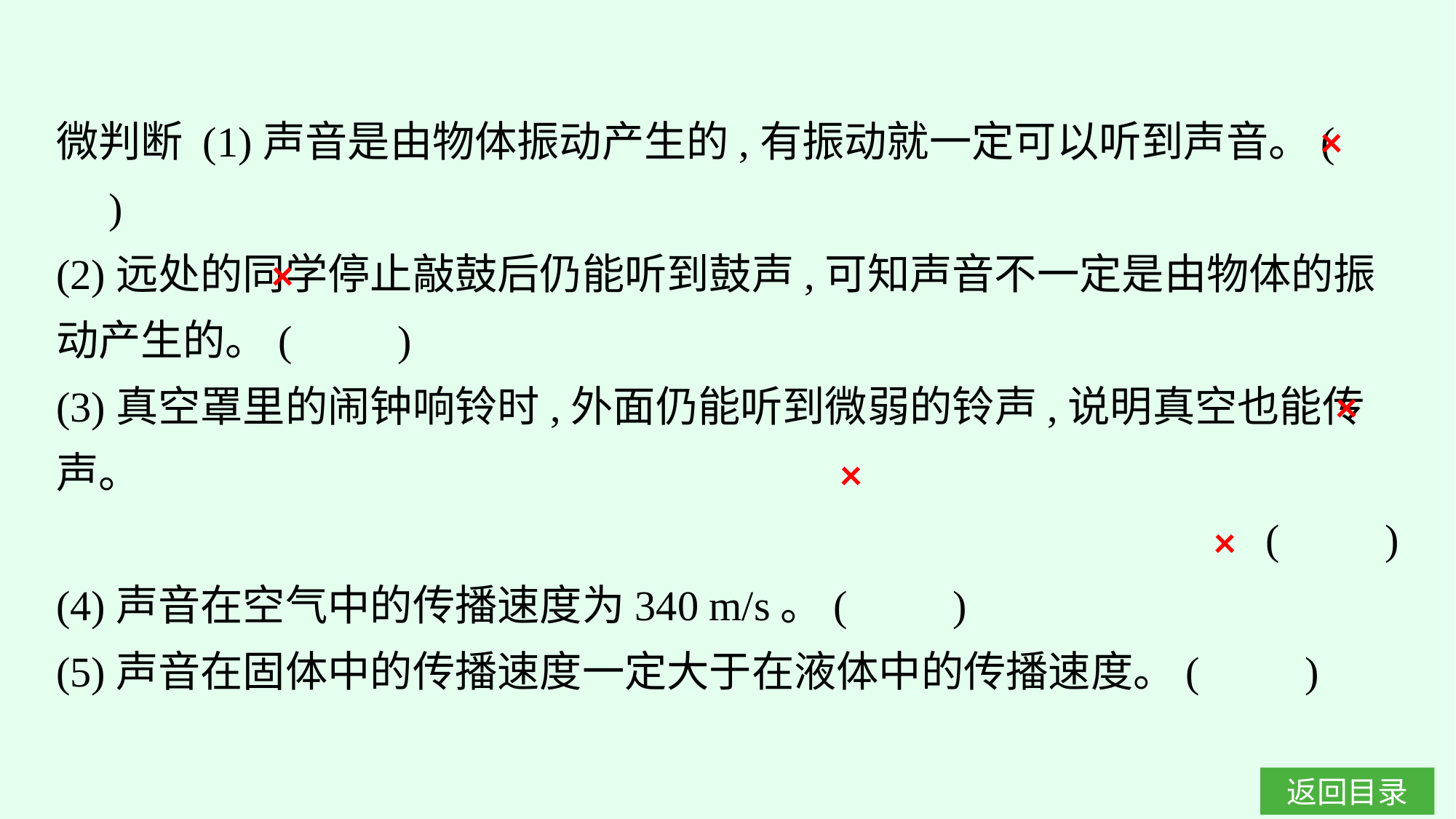

微判断 (1)声音是由物体振动产生的,有振动就一定可以听到声音。(　　)
(2)远处的同学停止敲鼓后仍能听到鼓声,可知声音不一定是由物体的振动产生的。(　　)
(3)真空罩里的闹钟响铃时,外面仍能听到微弱的铃声,说明真空也能传声。
(　　)
(4)声音在空气中的传播速度为340 m/s。(　　)
(5)声音在固体中的传播速度一定大于在液体中的传播速度。(　　)
×
×
×
×
×